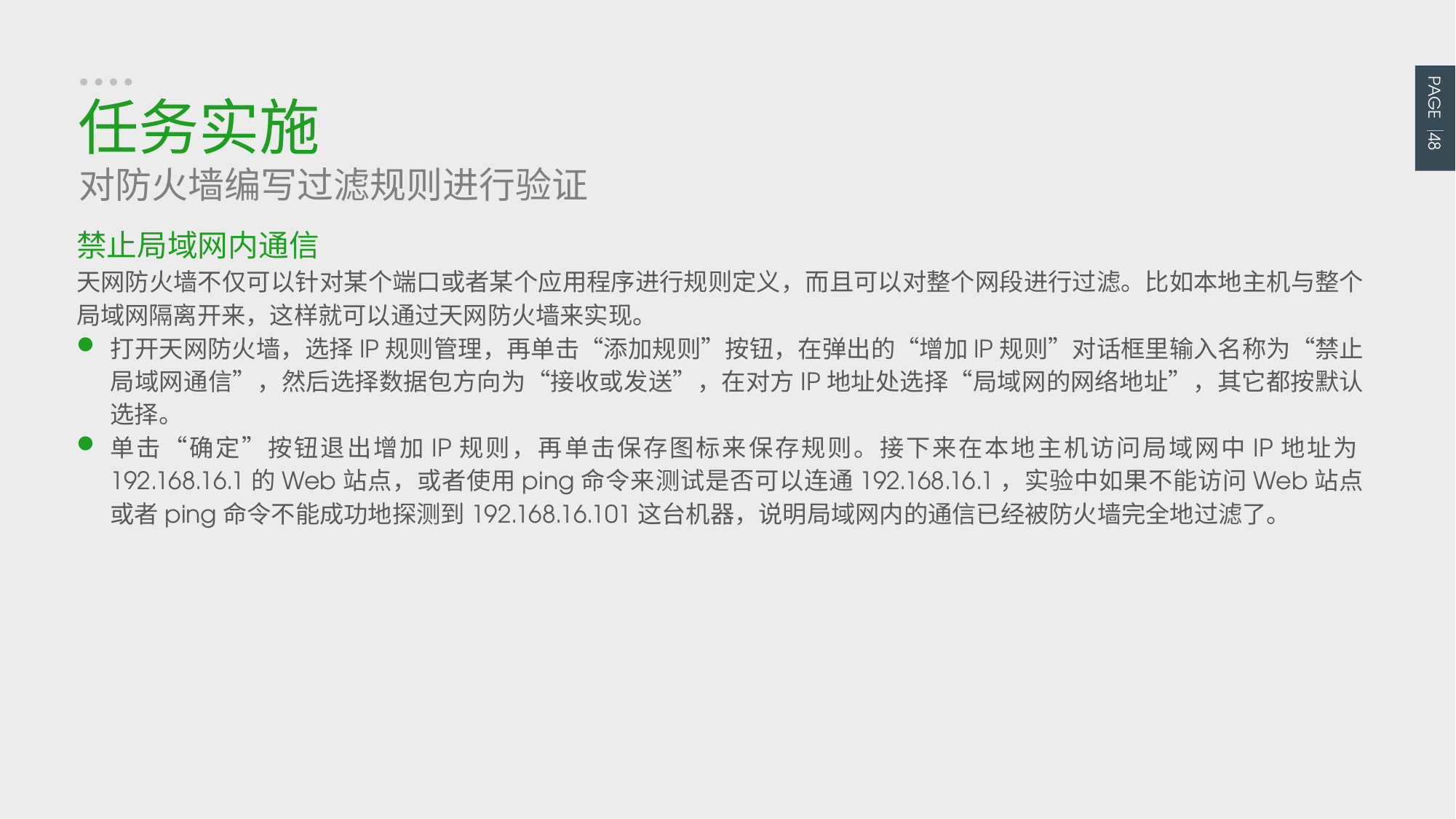

PAGE   48
任务实施
对防火墙编写过滤规则进行验证
禁止局域网内通信
天网防火墙不仅可以针对某个端口或者某个应用程序进行规则定义，而且可以对整个网段进行过滤。比如本地主机与整个局域网隔离开来，这样就可以通过天网防火墙来实现。
打开天网防火墙，选择IP规则管理，再单击“添加规则”按钮，在弹出的“增加IP规则”对话框里输入名称为“禁止局域网通信”，然后选择数据包方向为“接收或发送”，在对方IP地址处选择“局域网的网络地址”，其它都按默认选择。
单击“确定”按钮退出增加IP规则，再单击保存图标来保存规则。接下来在本地主机访问局域网中IP地址为192.168.16.1的Web站点，或者使用ping命令来测试是否可以连通192.168.16.1，实验中如果不能访问Web站点或者ping命令不能成功地探测到192.168.16.101这台机器，说明局域网内的通信已经被防火墙完全地过滤了。